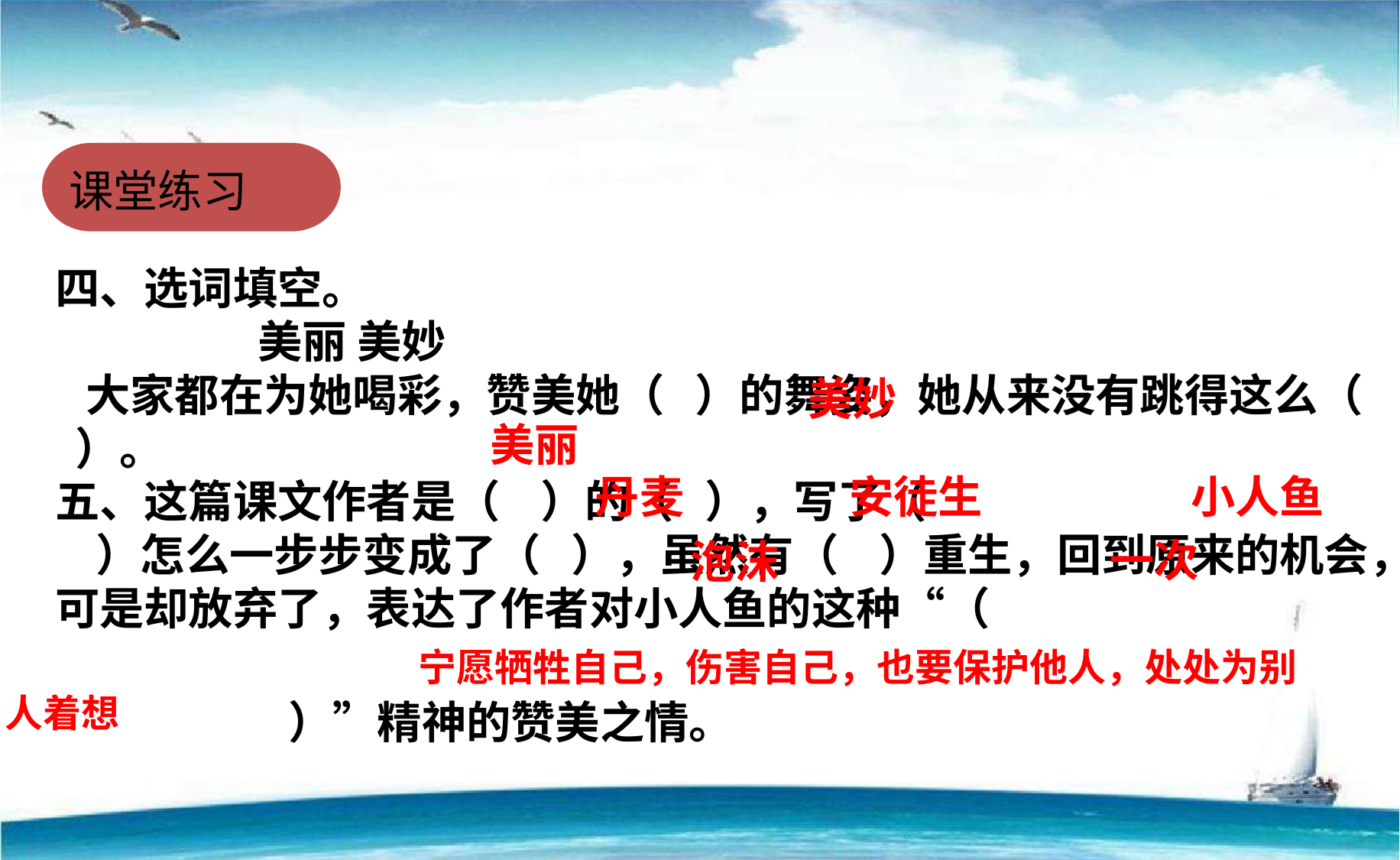

课堂练习
四、选词填空。
                   美丽 美妙
  大家都在为她喝彩，赞美她（   ）的舞姿，她从来没有跳得这么（   ）。
五、这篇课文作者是（    ）的（   ），写了（
   ）怎么一步步变成了（   ），虽然有（    ）重生，回到原来的机会，可是却放弃了，表达了作者对小人鱼的这种“（
                      ）”精神的赞美之情。
美妙
美丽
丹麦
安徒生
 小人鱼
 一次
 泡沫
                                               宁愿牺牲自己，伤害自己，也要保护他人，处处为别人着想